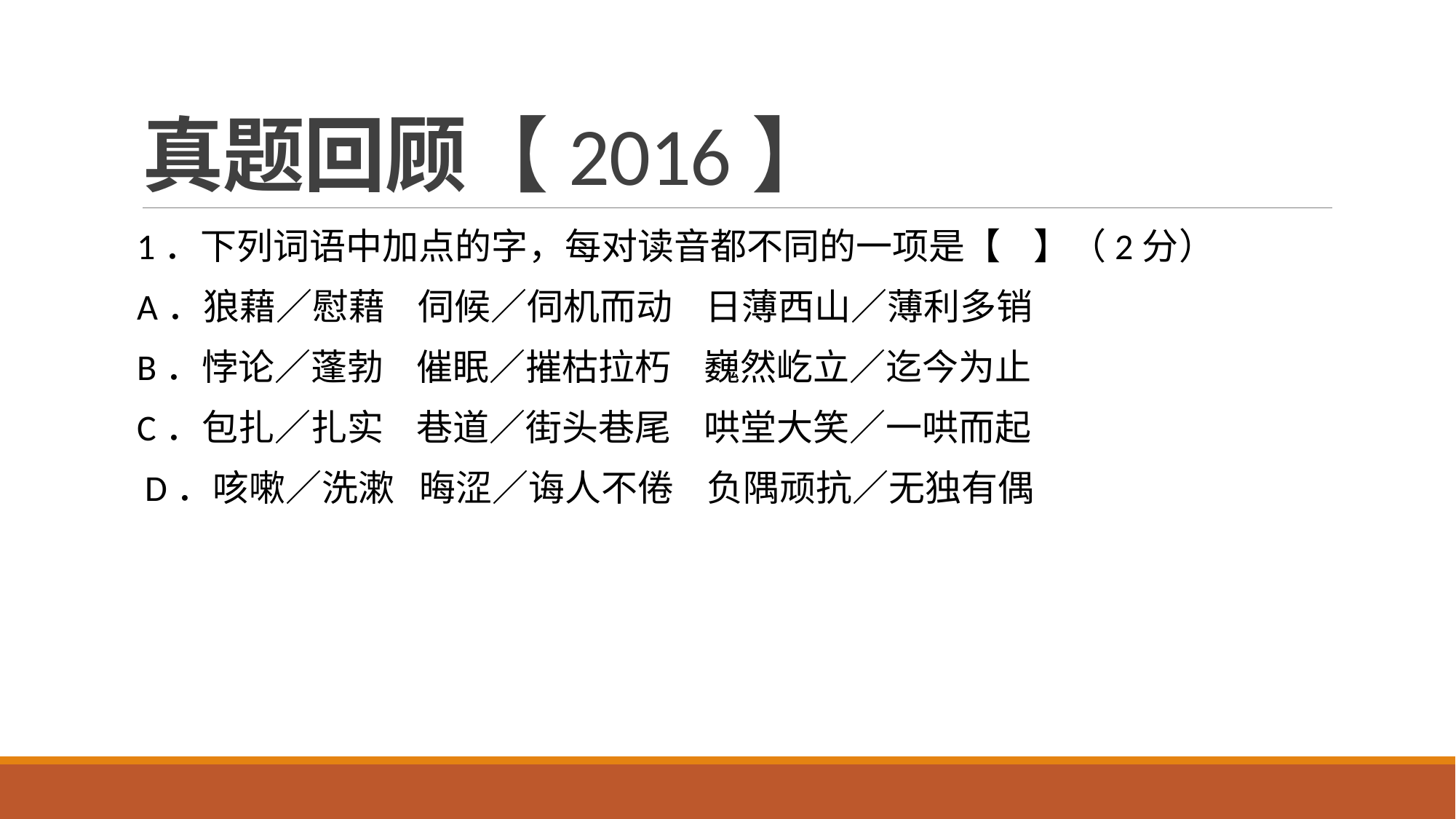

# 真题回顾【2016】
1．下列词语中加点的字，每对读音都不同的一项是【    】（2分）
A．狼藉／慰藉    伺候／伺机而动    日薄西山／薄利多销
B．悖论／蓬勃    催眠／摧枯拉朽    巍然屹立／迄今为止
C．包扎／扎实    巷道／街头巷尾    哄堂大笑／一哄而起
 D．咳嗽／洗漱   晦涩／诲人不倦    负隅顽抗／无独有偶